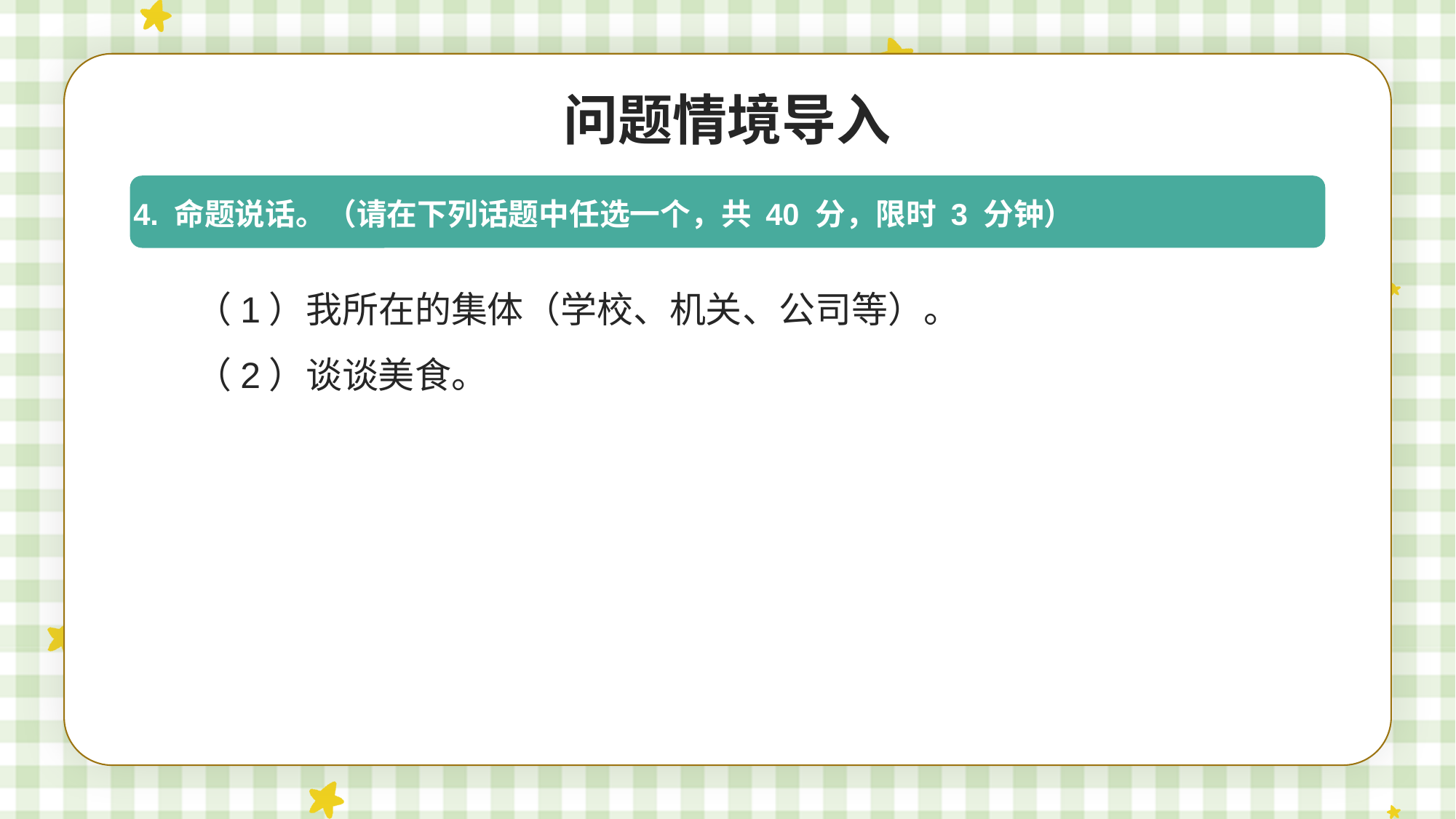

问题情境导入
4. 命题说话。（请在下列话题中任选一个，共 40 分，限时 3 分钟）
（1）我所在的集体（学校、机关、公司等）。
（2）谈谈美食。